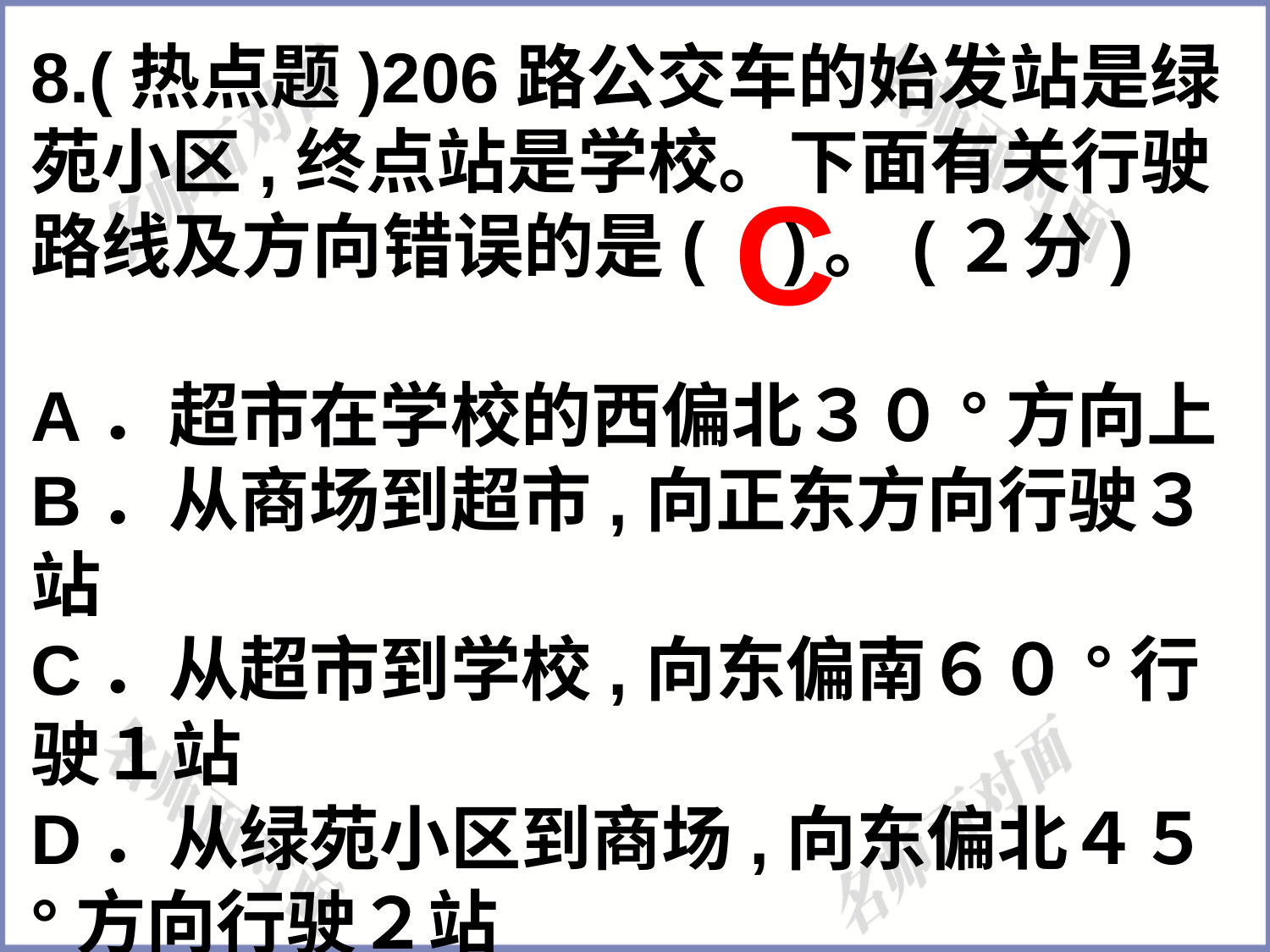

8.(热点题)206路公交车的始发站是绿苑小区,终点站是学校。下面有关行驶路线及方向错误的是(    )。(２分)

A．超市在学校的西偏北３０°方向上
B．从商场到超市,向正东方向行驶３站
C．从超市到学校,向东偏南６０°行驶１站
D．从绿苑小区到商场,向东偏北４５°方向行驶２站
C